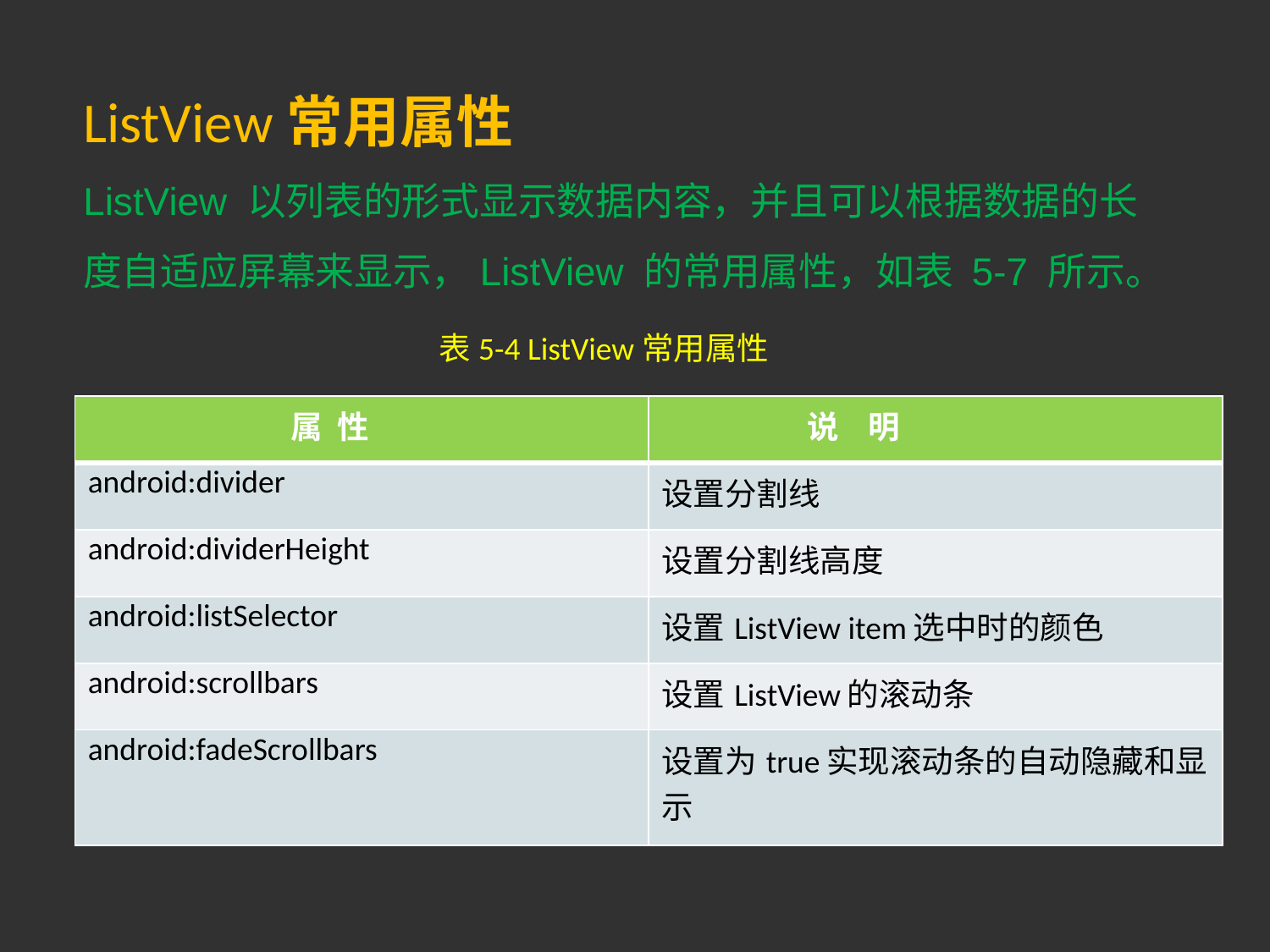

# ListView常用属性 ListView 以列表的形式显示数据内容，并且可以根据数据的长度自适应屏幕来显示，ListView 的常用属性，如表 5-7 所示。
表5-4 ListView常用属性

| 属 性 | 说 明 |
| --- | --- |
| android:divider | 设置分割线 |
| android:dividerHeight | 设置分割线高度 |
| android:listSelector | 设置ListView item选中时的颜色 |
| android:scrollbars | 设置ListView的滚动条 |
| android:fadeScrollbars | 设置为true实现滚动条的自动隐藏和显示 |